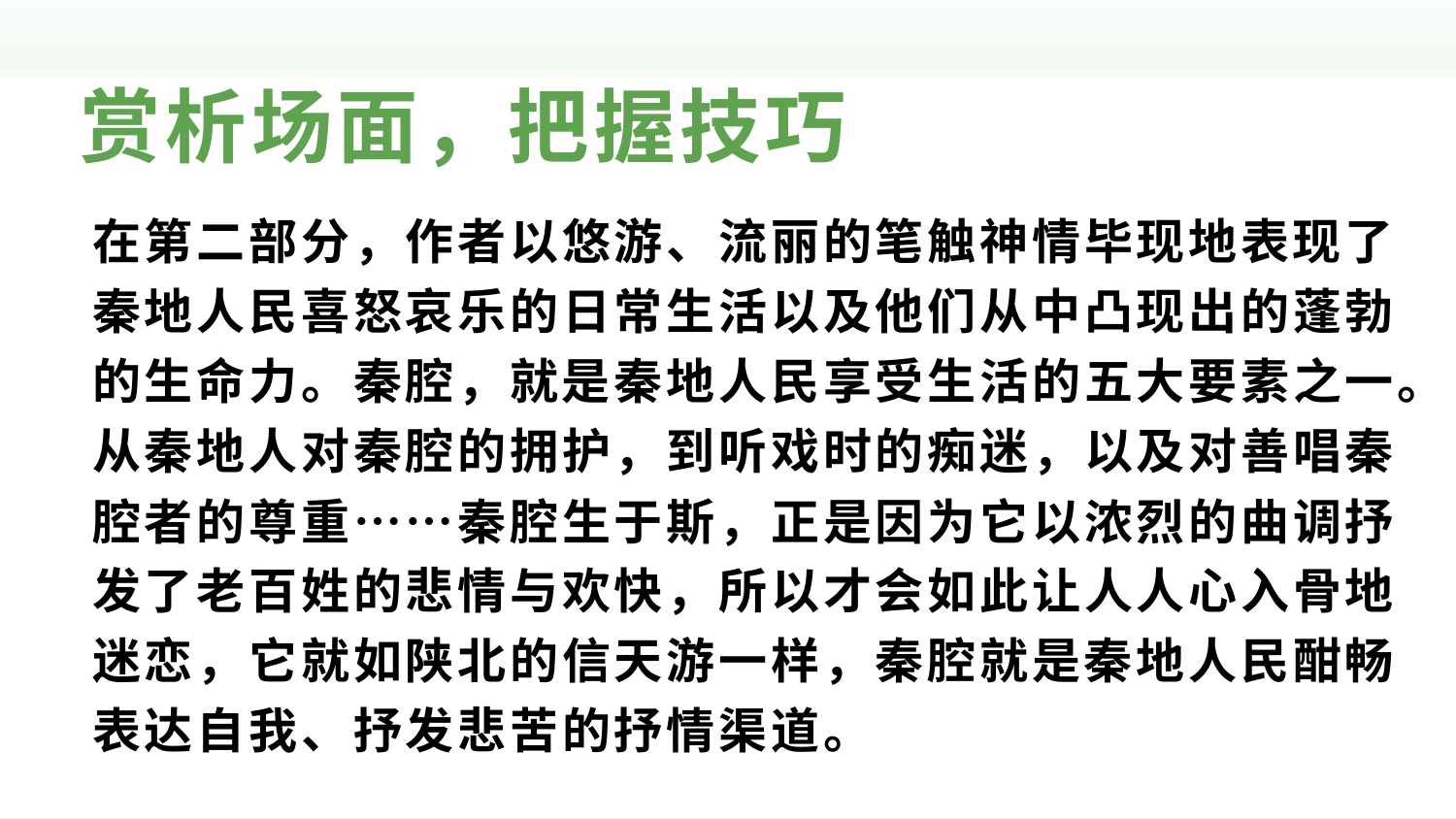

赏析场面，把握技巧
在第二部分，作者以悠游、流丽的笔触神情毕现地表现了秦地人民喜怒哀乐的日常生活以及他们从中凸现出的蓬勃的生命力。秦腔，就是秦地人民享受生活的五大要素之一。从秦地人对秦腔的拥护，到听戏时的痴迷，以及对善唱秦腔者的尊重……秦腔生于斯，正是因为它以浓烈的曲调抒发了老百姓的悲情与欢快，所以才会如此让人人心入骨地迷恋，它就如陕北的信天游一样，秦腔就是秦地人民酣畅表达自我、抒发悲苦的抒情渠道。